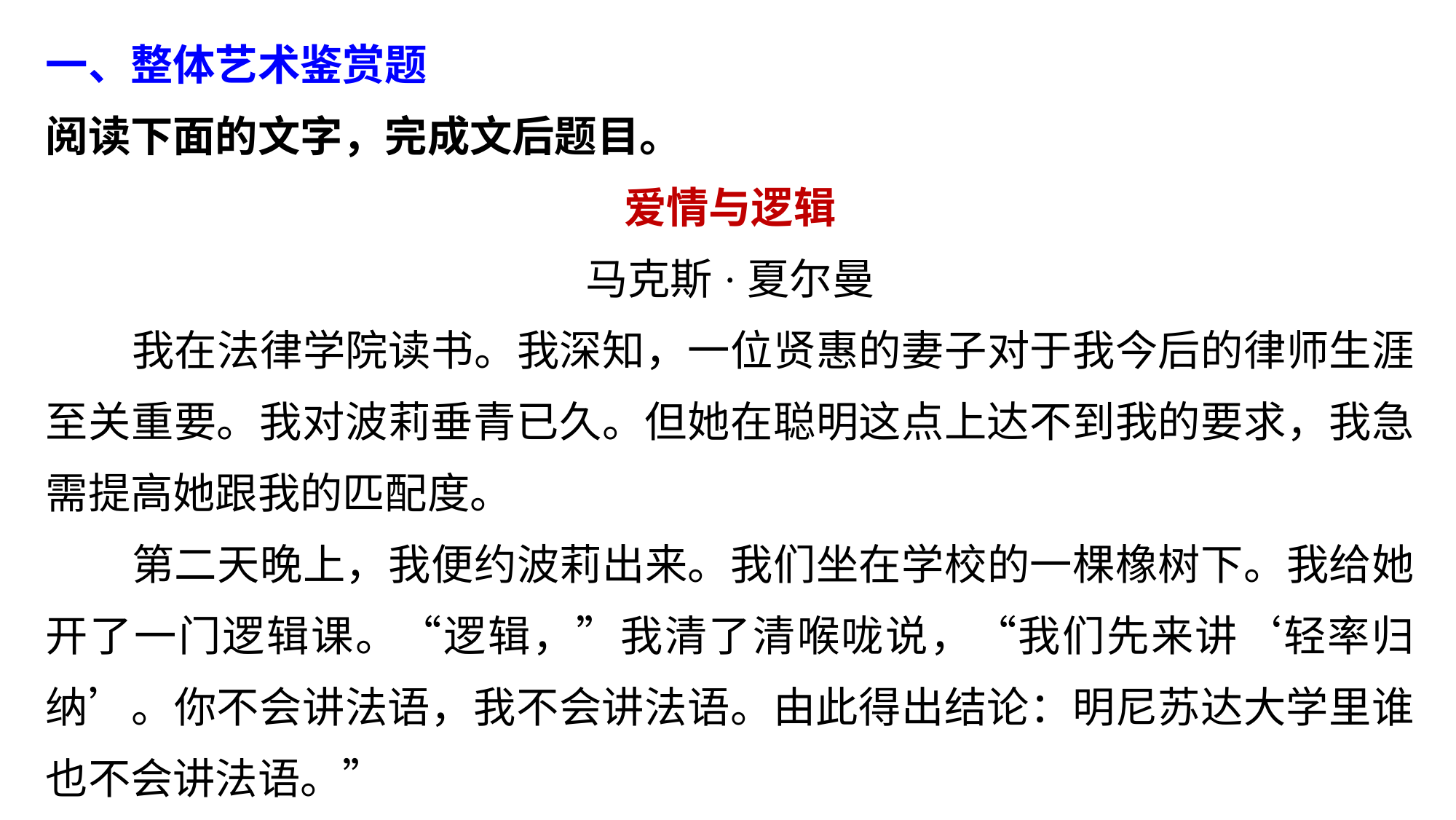

一、整体艺术鉴赏题
阅读下面的文字，完成文后题目。
爱情与逻辑
马克斯·夏尔曼
我在法律学院读书。我深知，一位贤惠的妻子对于我今后的律师生涯至关重要。我对波莉垂青已久。但她在聪明这点上达不到我的要求，我急需提高她跟我的匹配度。
第二天晚上，我便约波莉出来。我们坐在学校的一棵橡树下。我给她开了一门逻辑课。“逻辑，”我清了清喉咙说，“我们先来讲‘轻率归纳’。你不会讲法语，我不会讲法语。由此得出结论：明尼苏达大学里谁也不会讲法语。”